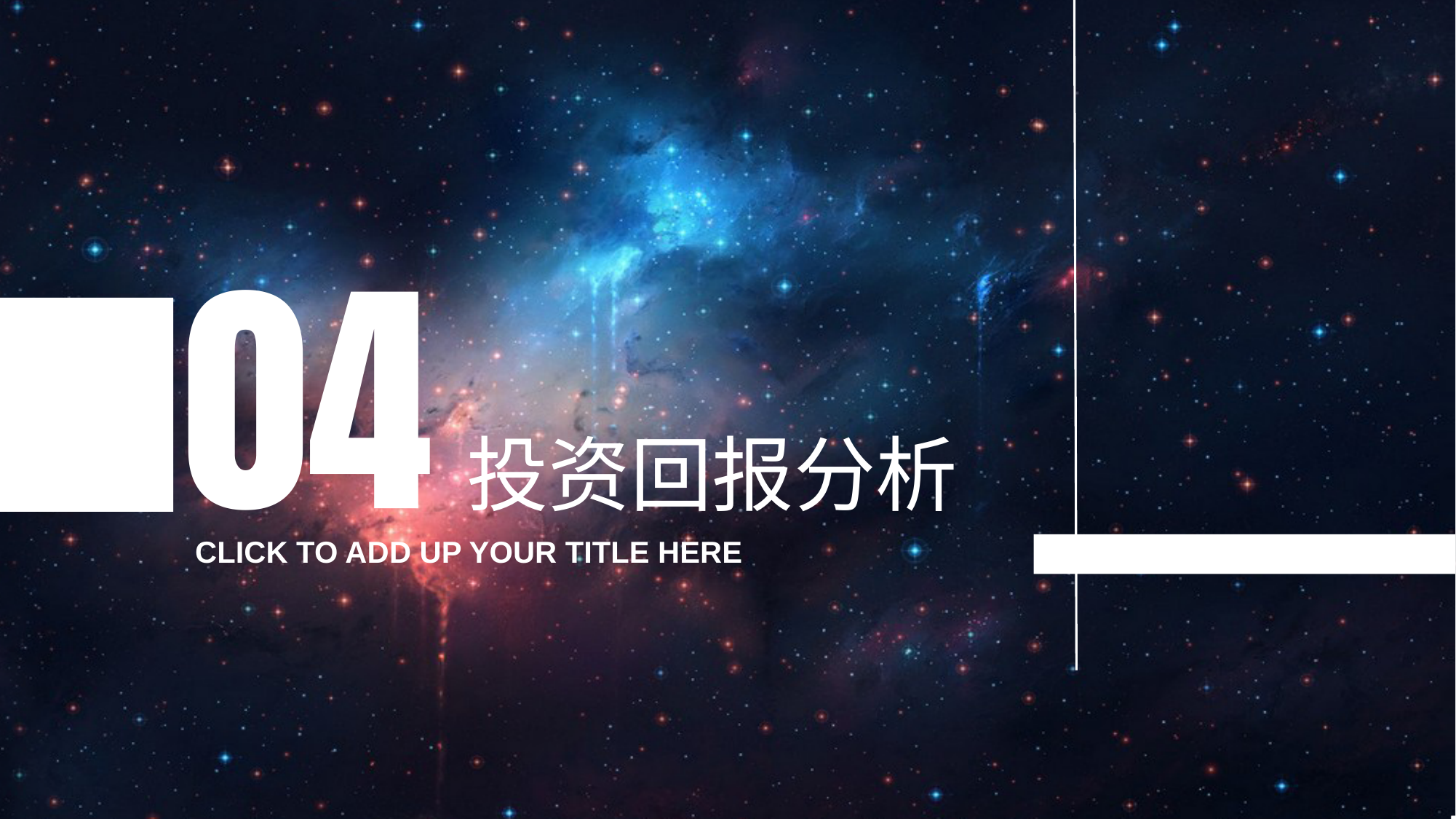

04

投资回报分析
CLICK TO ADD UP YOUR TITLE HERE